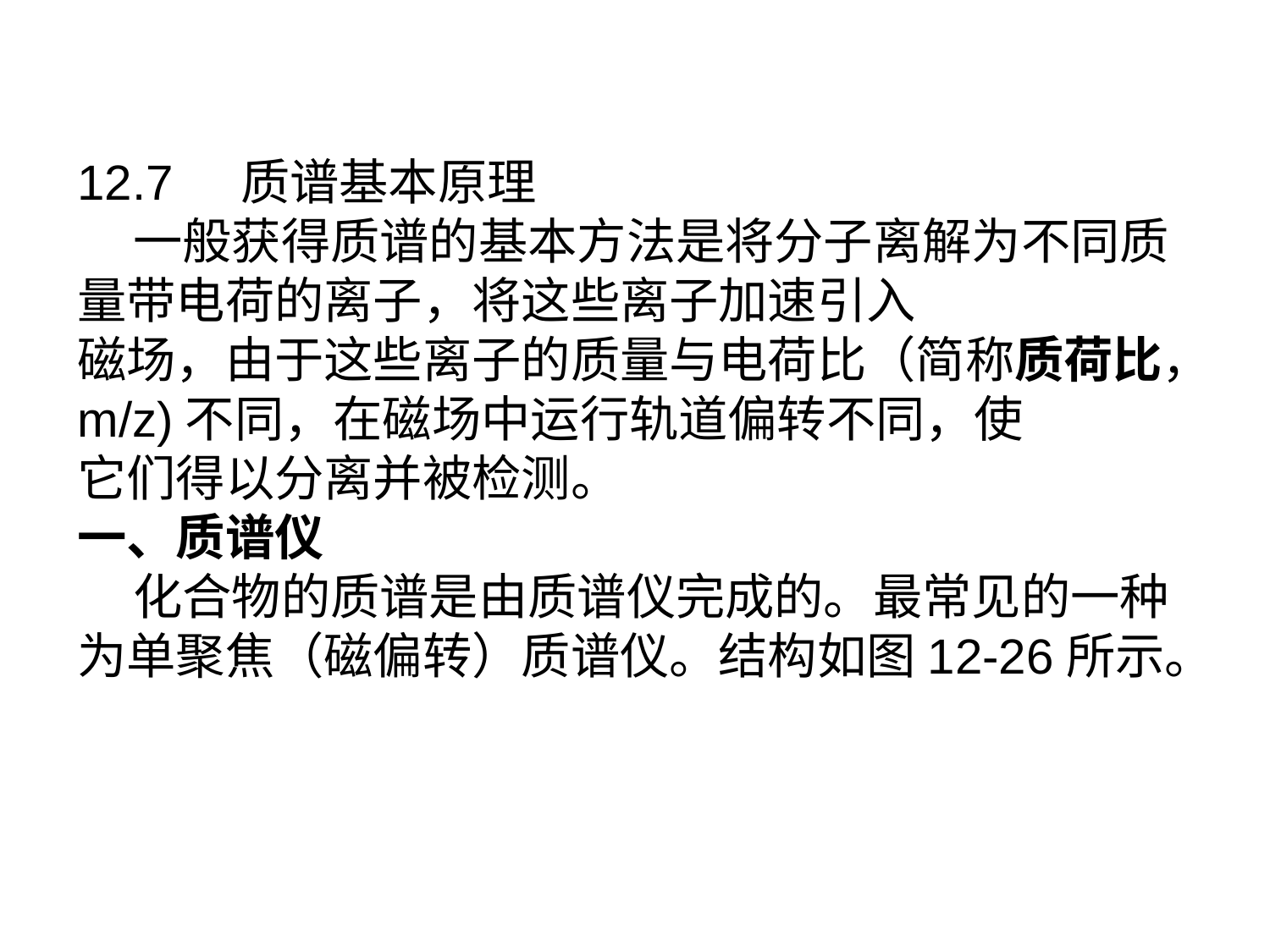

12.7    质谱基本原理
    一般获得质谱的基本方法是将分子离解为不同质量带电荷的离子，将这些离子加速引入
磁场，由于这些离子的质量与电荷比（简称质荷比，m/z)不同，在磁场中运行轨道偏转不同，使
它们得以分离并被检测。
一、质谱仪
    化合物的质谱是由质谱仪完成的。最常见的一种为单聚焦（磁偏转）质谱仪。结构如图12-26所示。